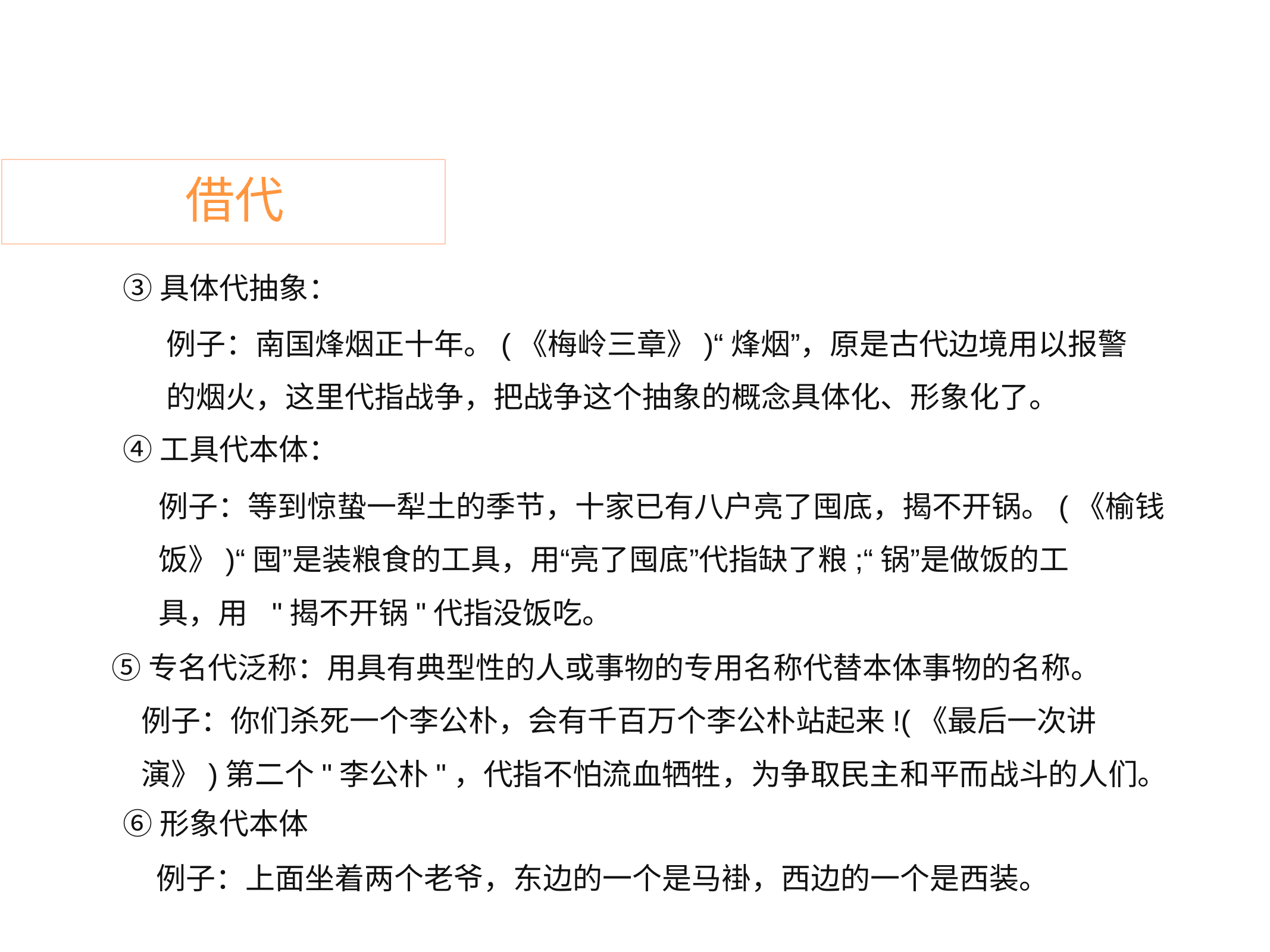

借代
③具体代抽象：
例子：南国烽烟正十年。(《梅岭三章》)“烽烟”，原是古代边境用以报警

的烟火，这里代指战争，把战争这个抽象的概念具体化、形象化了。
④工具代本体：
例子：等到惊蛰一犁土的季节，十家已有八户亮了囤底，揭不开锅。(《榆钱

饭》)“囤”是装粮食的工具，用“亮了囤底”代指缺了粮;“锅”是做饭的工

具，用  "揭不开锅"代指没饭吃。
⑤专名代泛称：用具有典型性的人或事物的专用名称代替本体事物的名称。

	例子：你们杀死一个李公朴，会有千百万个李公朴站起来!(《最后一次讲

	演》)第二个"李公朴"，代指不怕流血牺牲，为争取民主和平而战斗的人们。
⑥形象代本体
例子：上面坐着两个老爷，东边的一个是马褂，西边的一个是西装。